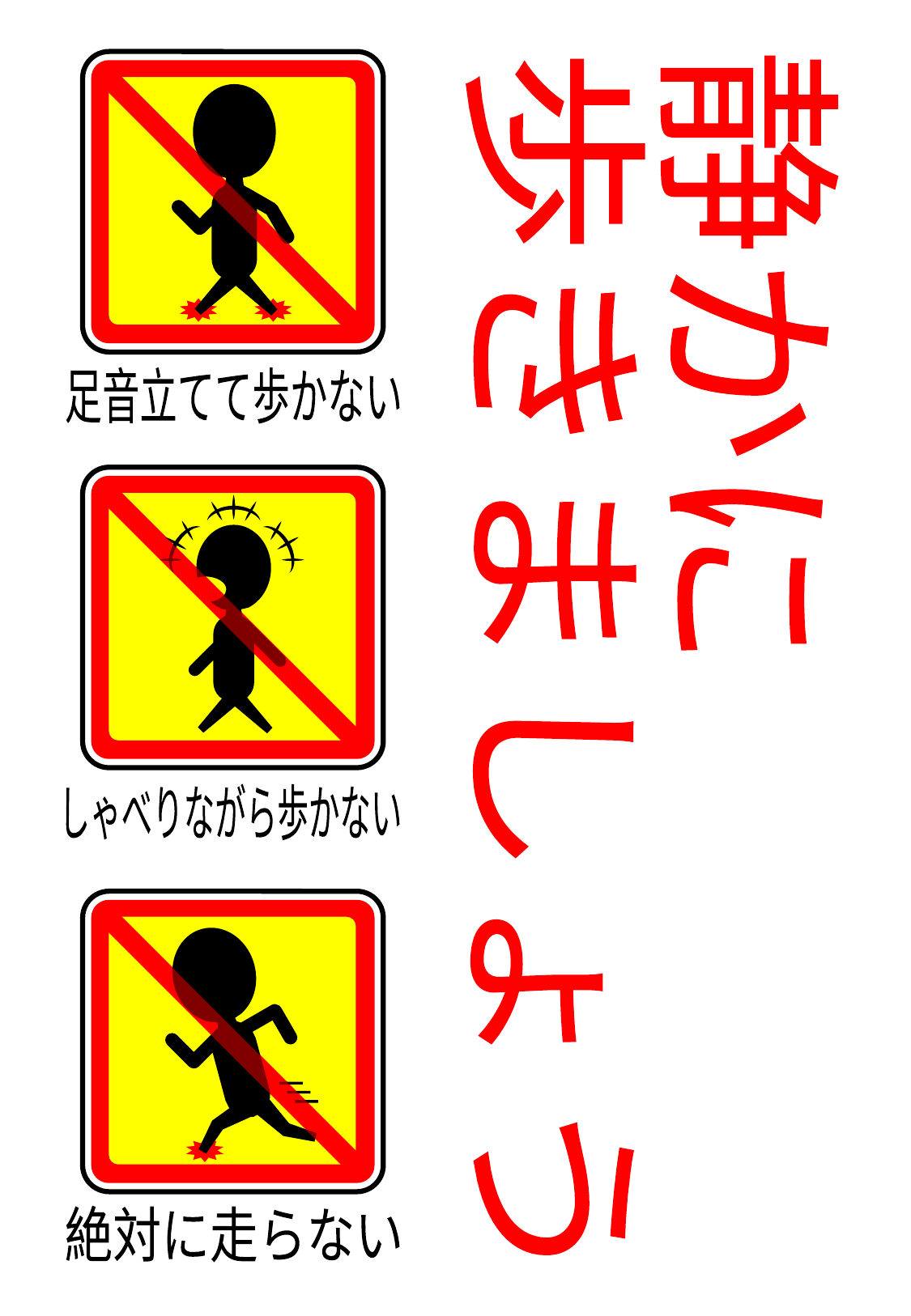

足音立てて歩かない

静かに
歩きましょう
しゃべりながら歩かない

絶対に走らない